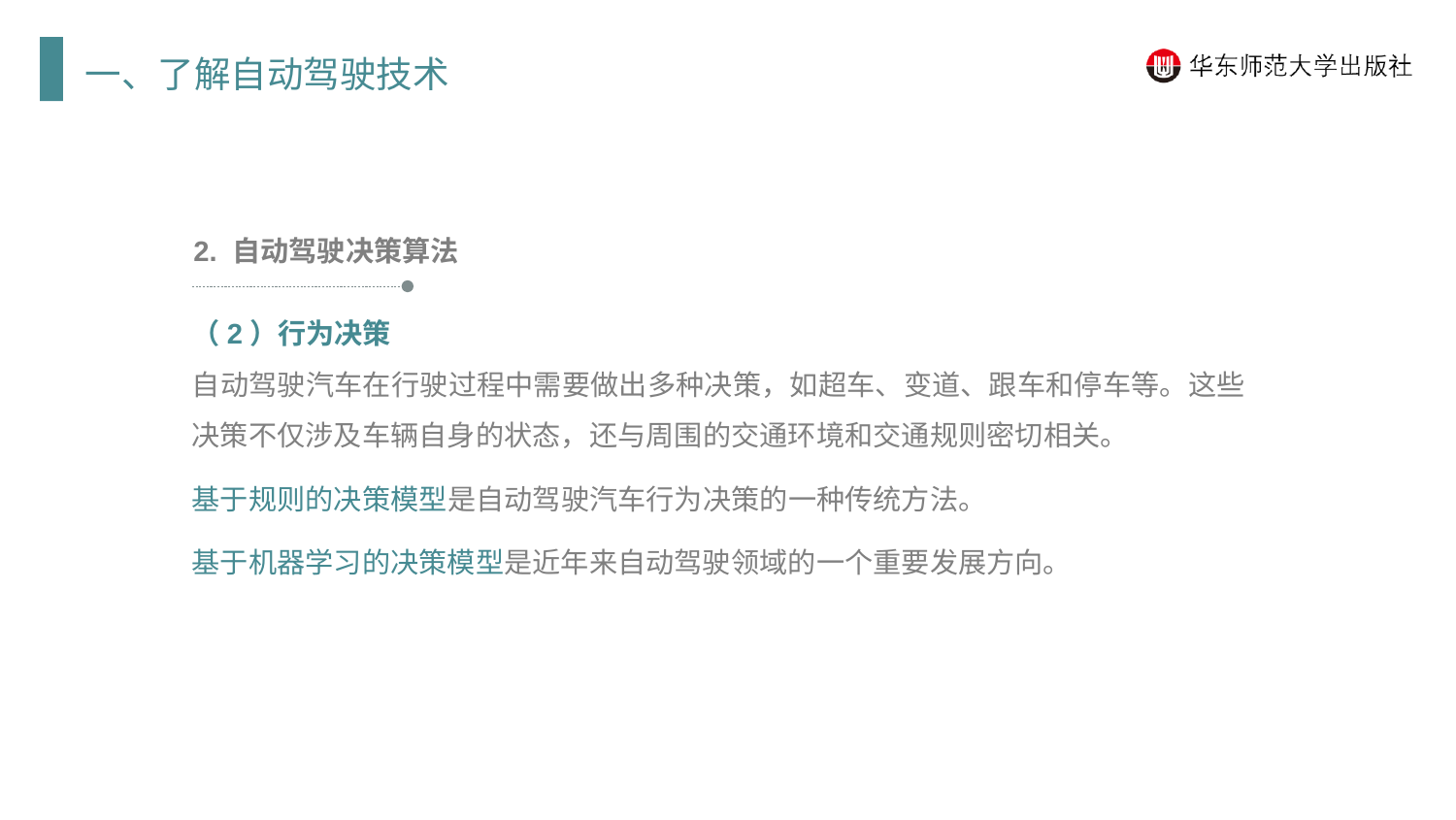

一、了解自动驾驶技术
2. 自动驾驶决策算法
（2）行为决策
自动驾驶汽车在行驶过程中需要做出多种决策，如超车、变道、跟车和停车等。这些决策不仅涉及车辆自身的状态，还与周围的交通环境和交通规则密切相关。
基于规则的决策模型是自动驾驶汽车行为决策的一种传统方法。
基于机器学习的决策模型是近年来自动驾驶领域的一个重要发展方向。